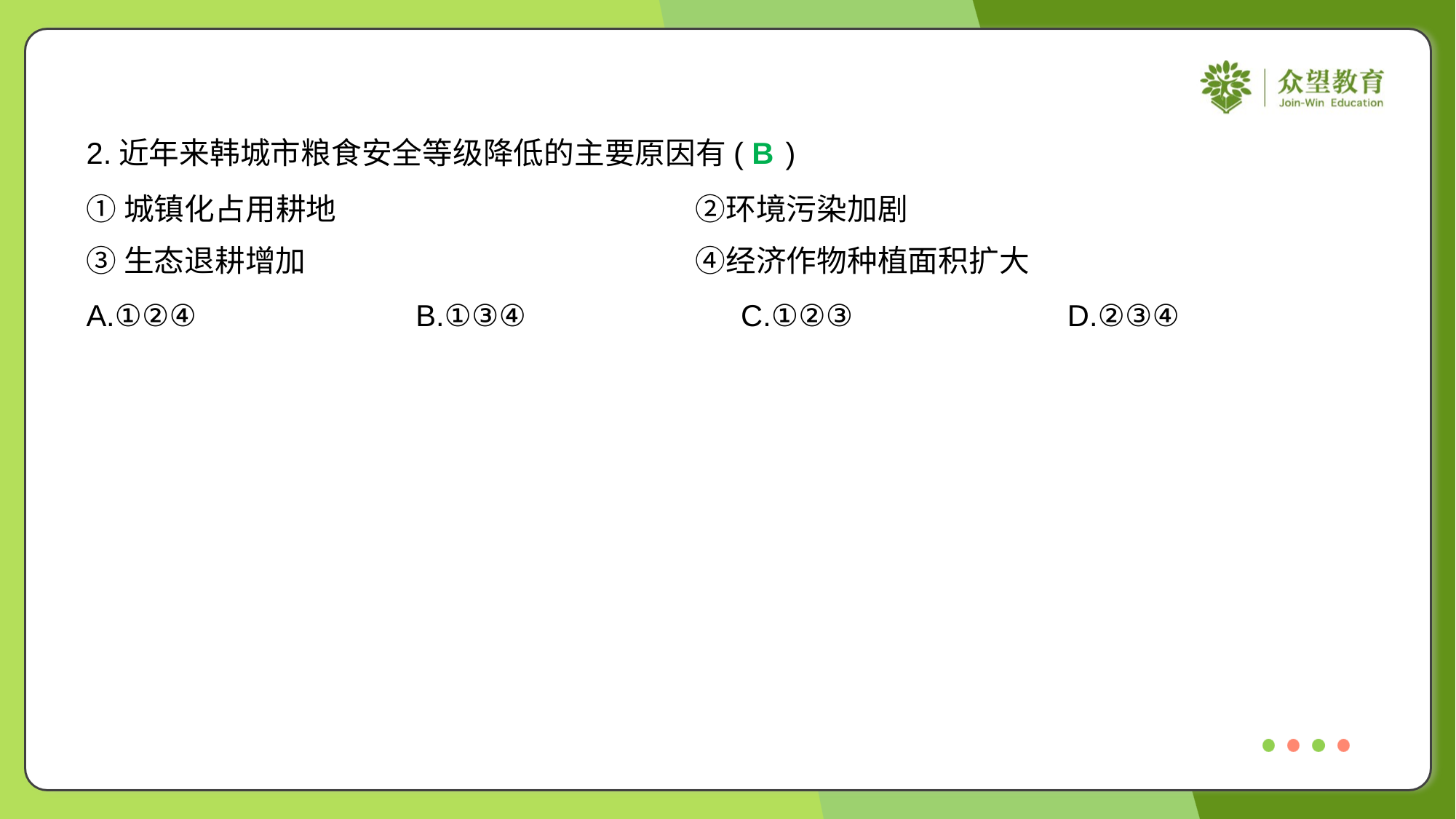

2.近年来韩城市粮食安全等级降低的主要原因有(     )
B
①城镇化占用耕地	②环境污染加剧
③生态退耕增加	④经济作物种植面积扩大
A.①②④	B.①③④	C.①②③	D.②③④